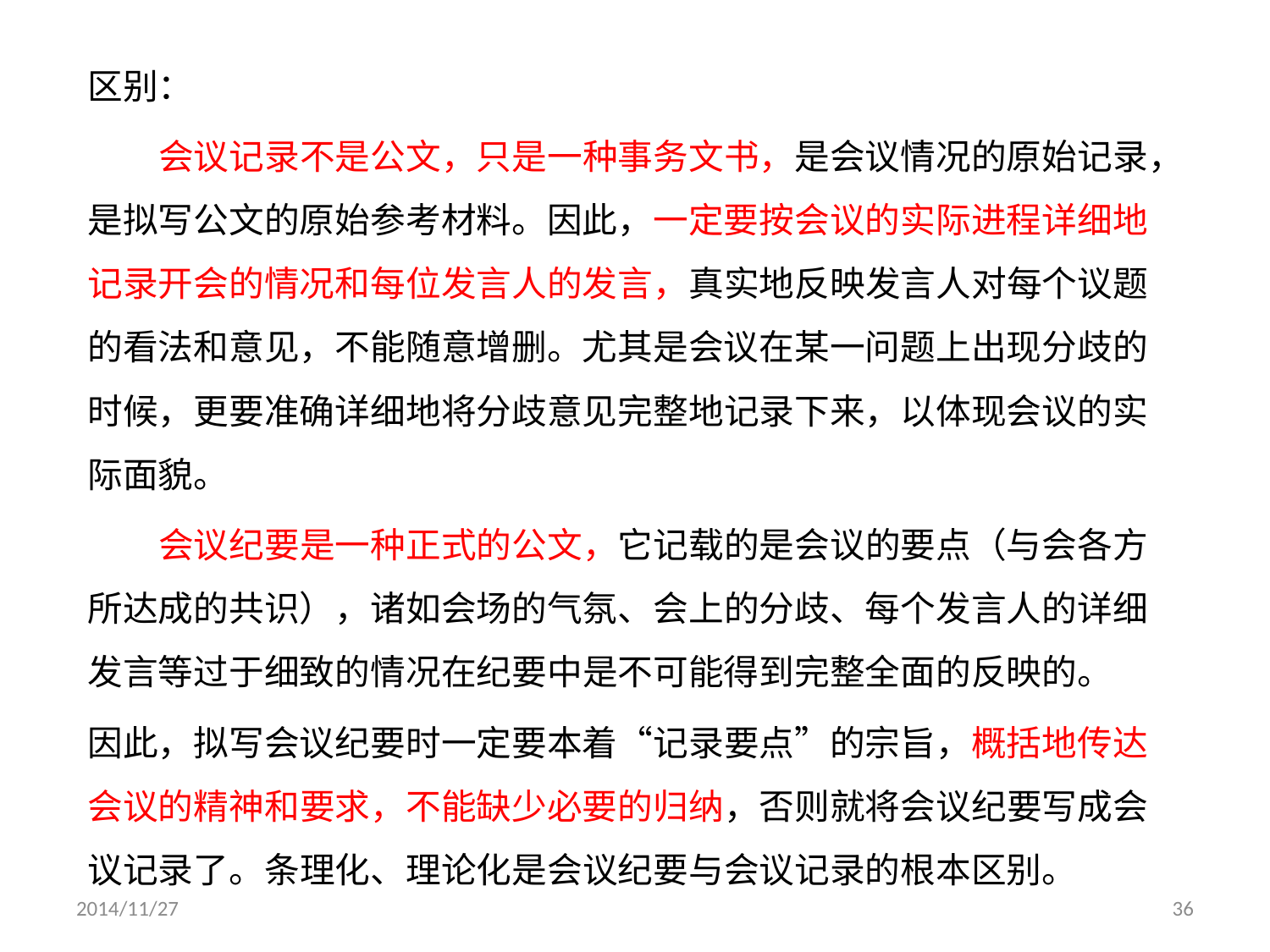

区别：
　　会议记录不是公文，只是一种事务文书，是会议情况的原始记录，是拟写公文的原始参考材料。因此，一定要按会议的实际进程详细地记录开会的情况和每位发言人的发言，真实地反映发言人对每个议题的看法和意见，不能随意增删。尤其是会议在某一问题上出现分歧的时候，更要准确详细地将分歧意见完整地记录下来，以体现会议的实际面貌。
　　会议纪要是一种正式的公文，它记载的是会议的要点（与会各方所达成的共识），诸如会场的气氛、会上的分歧、每个发言人的详细发言等过于细致的情况在纪要中是不可能得到完整全面的反映的。
因此，拟写会议纪要时一定要本着“记录要点”的宗旨，概括地传达会议的精神和要求，不能缺少必要的归纳，否则就将会议纪要写成会议记录了。条理化、理论化是会议纪要与会议记录的根本区别。
2014/11/27
36